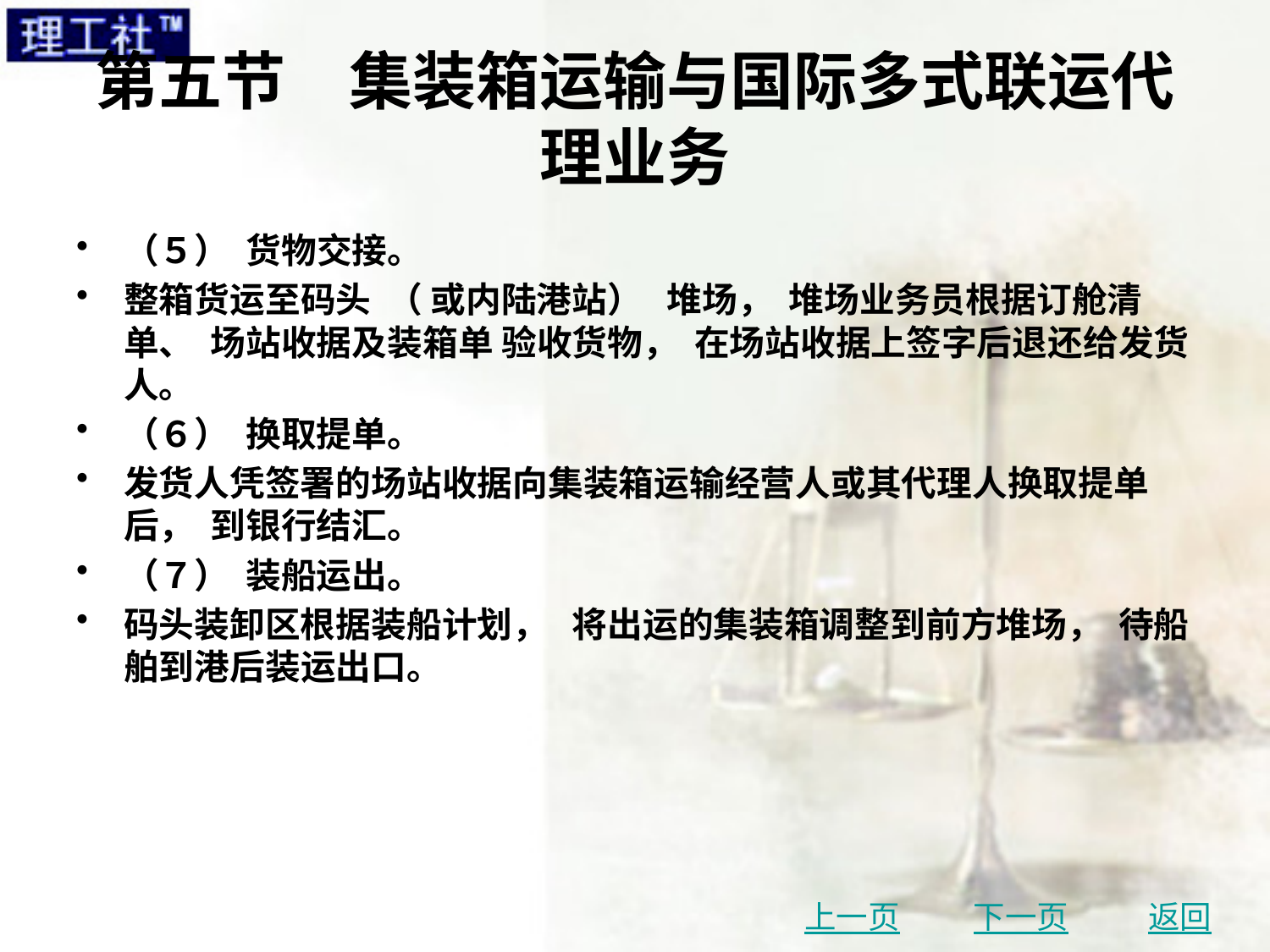

# 第五节　集装箱运输与国际多式联运代理业务
（５）  货物交接。
整箱货运至码头  （ 或内陆港站）   堆场，  堆场业务员根据订舱清单、  场站收据及装箱单 验收货物，  在场站收据上签字后退还给发货人。
（６）  换取提单。
发货人凭签署的场站收据向集装箱运输经营人或其代理人换取提单后，  到银行结汇。
（７）  装船运出。
码头装卸区根据装船计划，   将出运的集装箱调整到前方堆场，  待船舶到港后装运出口。
上一页
下一页
返回